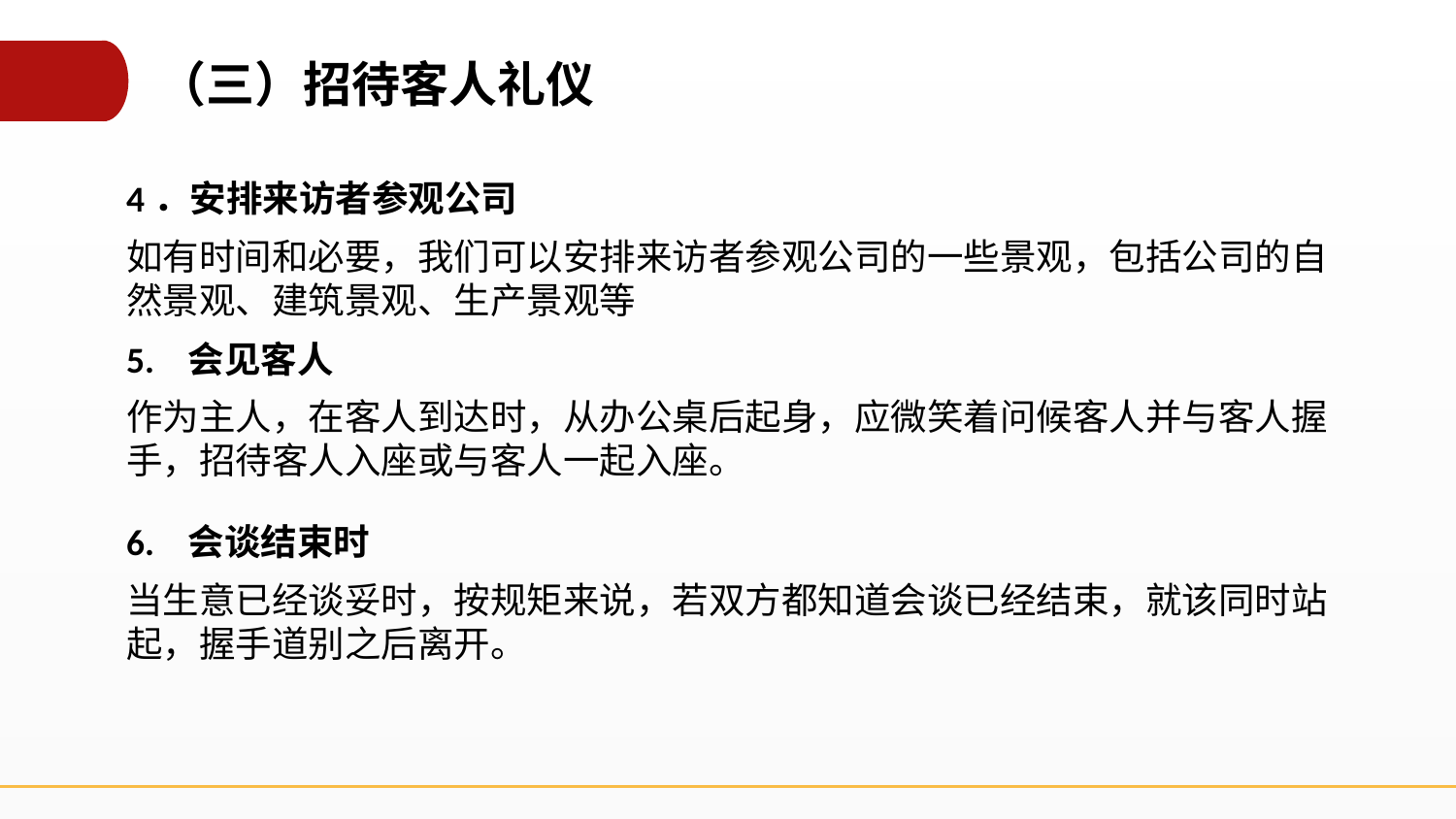

（三）招待客人礼仪
4．安排来访者参观公司
如有时间和必要，我们可以安排来访者参观公司的一些景观，包括公司的自然景观、建筑景观、生产景观等
5.   会见客人
作为主人，在客人到达时，从办公桌后起身，应微笑着问候客人并与客人握手，招待客人入座或与客人一起入座。
6.   会谈结束时
当生意已经谈妥时，按规矩来说，若双方都知道会谈已经结束，就该同时站起，握手道别之后离开。